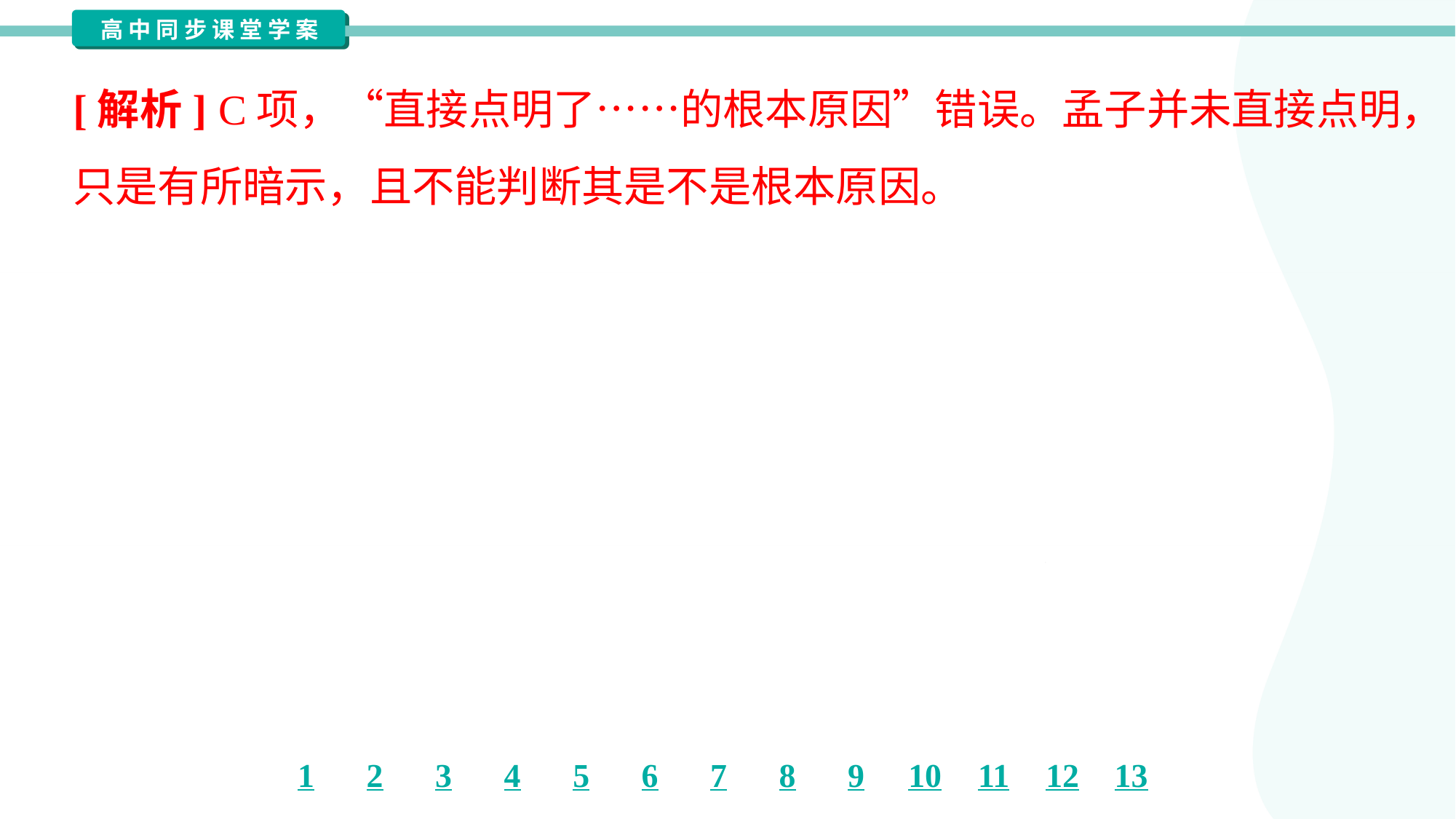

[解析] C项，“直接点明了……的根本原因”错误。孟子并未直接点明，
只是有所暗示，且不能判断其是不是根本原因。